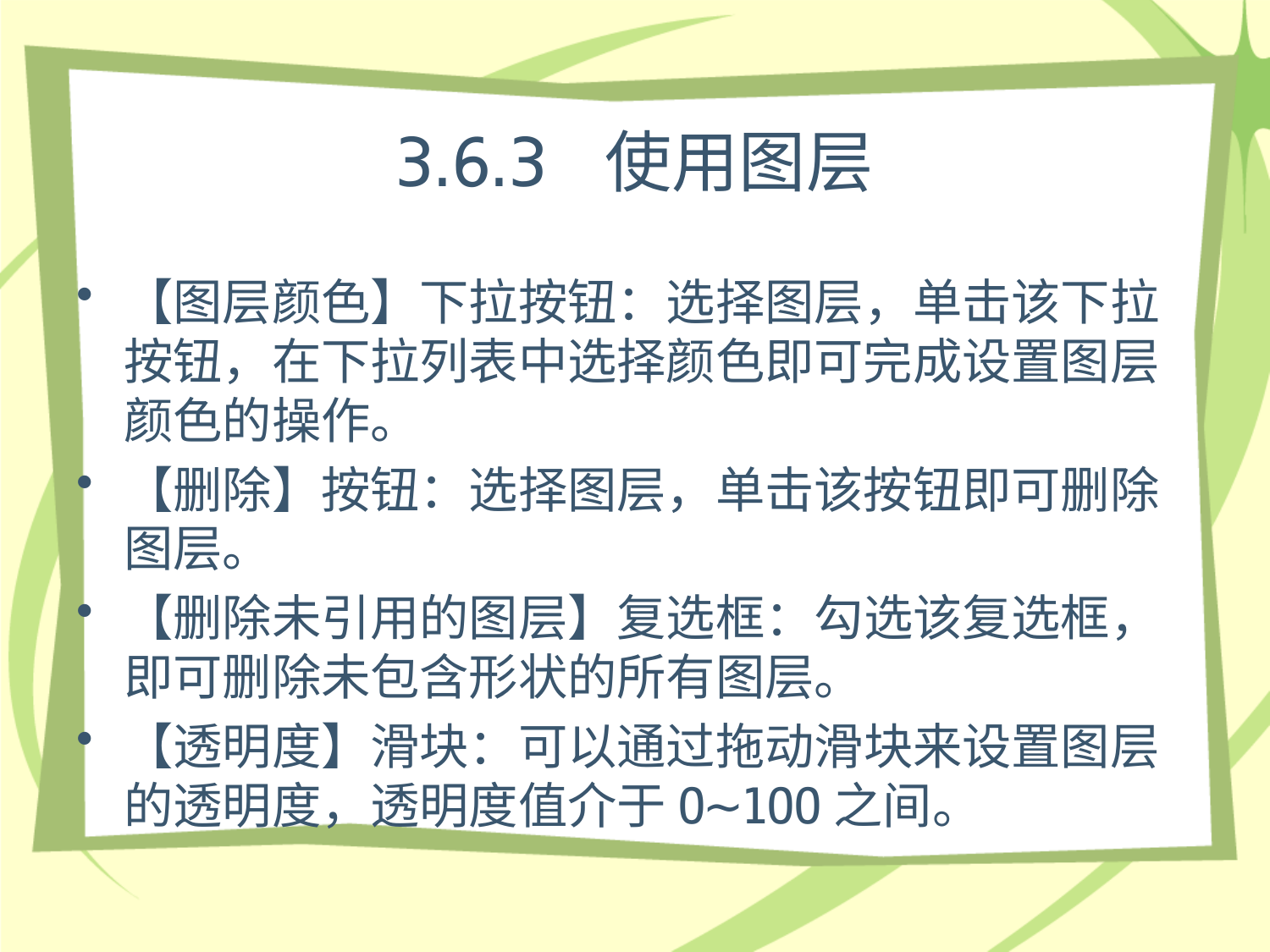

# 3.6.3  使用图层
【图层颜色】下拉按钮：选择图层，单击该下拉按钮，在下拉列表中选择颜色即可完成设置图层颜色的操作。
【删除】按钮：选择图层，单击该按钮即可删除图层。
【删除未引用的图层】复选框：勾选该复选框，即可删除未包含形状的所有图层。
【透明度】滑块：可以通过拖动滑块来设置图层的透明度，透明度值介于0~100之间。